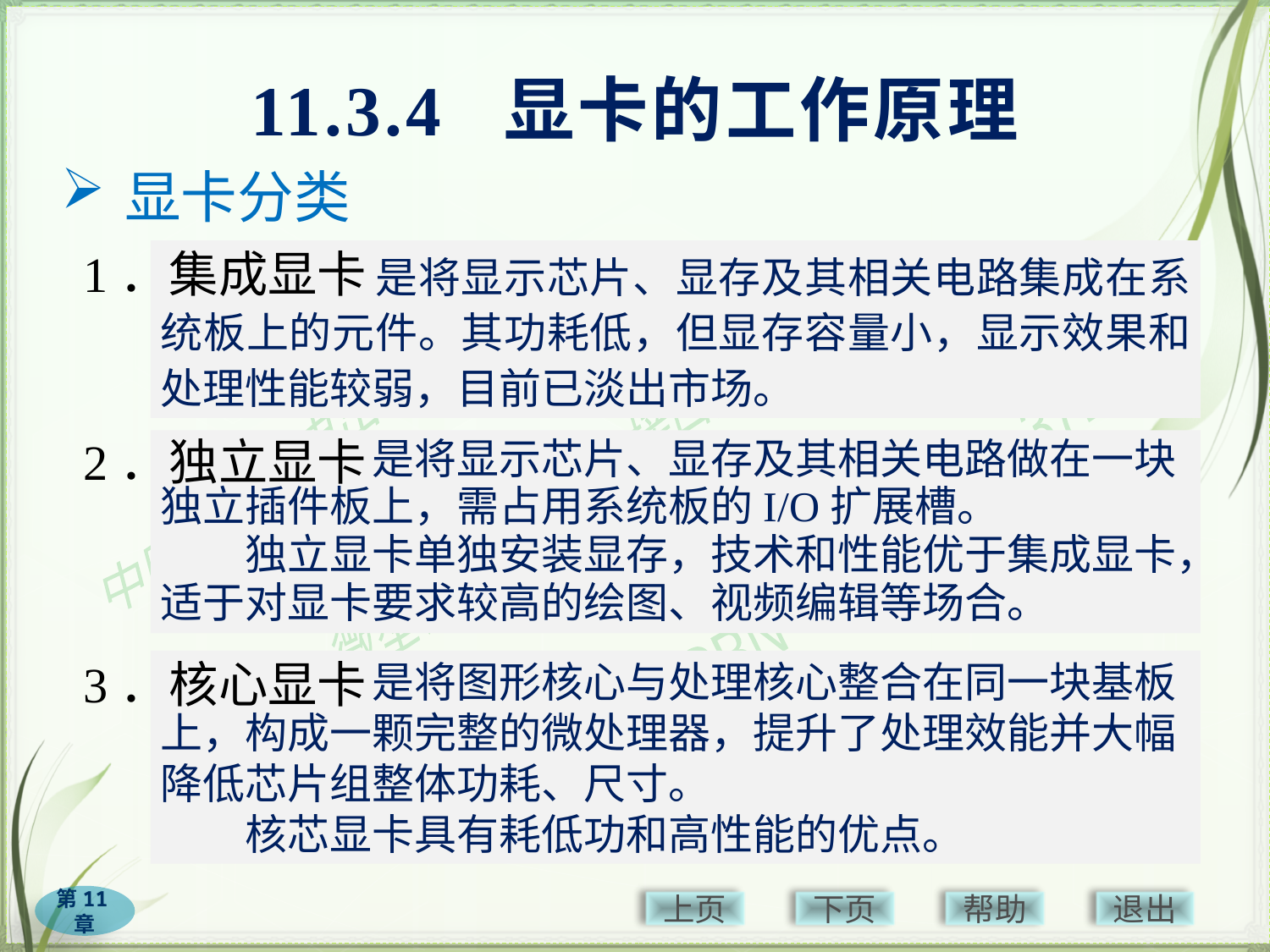

# 11.3.4  显卡的工作原理
显卡分类
1．集成显卡
　　　　　是将显示芯片、显存及其相关电路集成在系统板上的元件。其功耗低，但显存容量小，显示效果和处理性能较弱，目前已淡出市场。
2．独立显卡
　　　　　是将显示芯片、显存及其相关电路做在一块独立插件板上，需占用系统板的I/O扩展槽。
　　独立显卡单独安装显存，技术和性能优于集成显卡，适于对显卡要求较高的绘图、视频编辑等场合。
3．核心显卡
　　　　　是将图形核心与处理核心整合在同一块基板上，构成一颗完整的微处理器，提升了处理效能并大幅降低芯片组整体功耗、尺寸。
　　核芯显卡具有耗低功和高性能的优点。